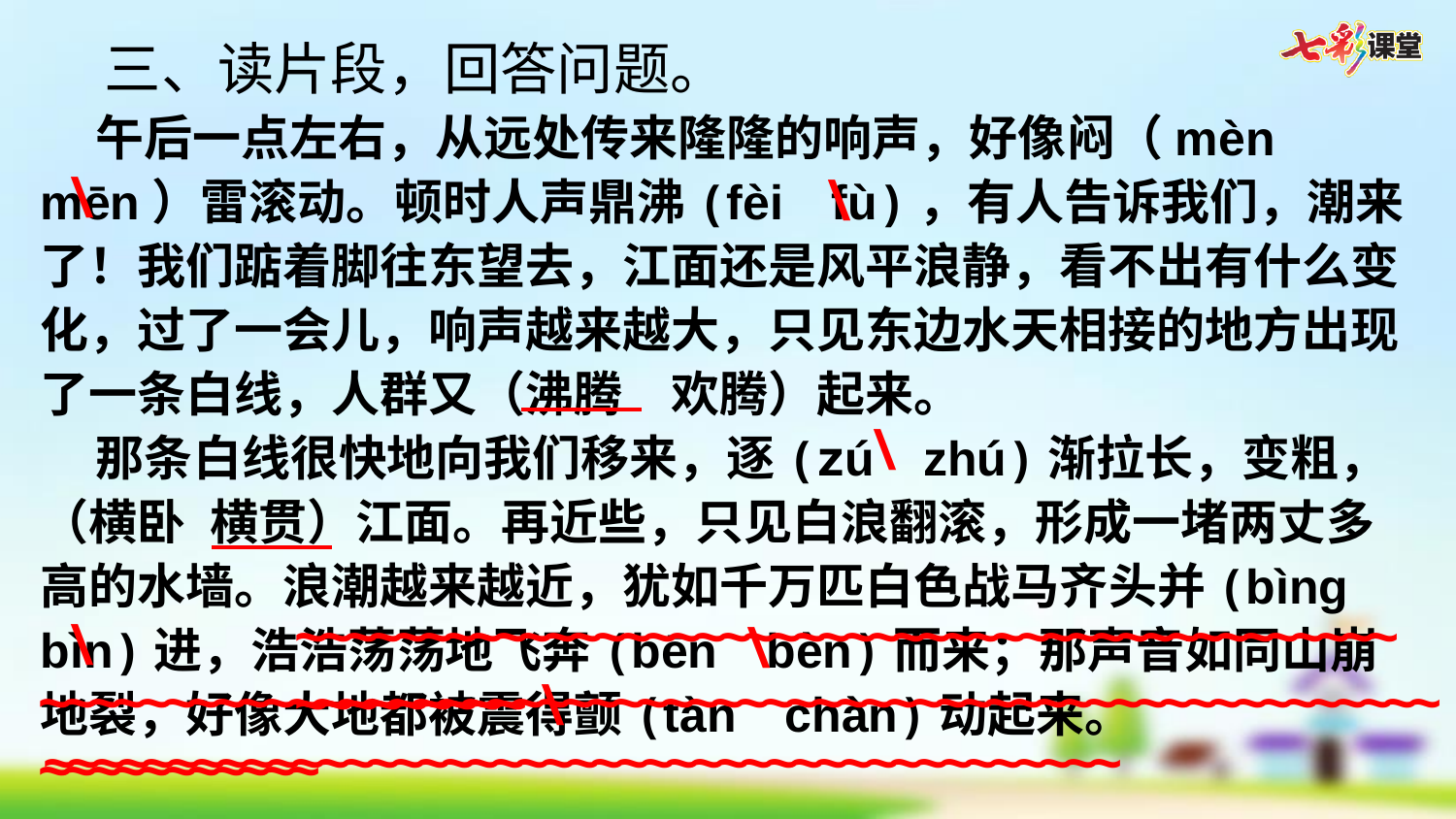

三、读片段，回答问题。
    午后一点左右，从远处传来隆隆的响声，好像闷（mèn  mēn）雷滚动。顿时人声鼎沸(fèi  fù)，有人告诉我们，潮来了！我们踮着脚往东望去，江面还是风平浪静，看不出有什么变化，过了一会儿，响声越来越大，只见东边水天相接的地方出现了一条白线，人群又（沸腾  欢腾）起来。
    那条白线很快地向我们移来，逐(zú  zhú)渐拉长，变粗，（横卧 横贯）江面。再近些，只见白浪翻滚，形成一堵两丈多高的水墙。浪潮越来越近，犹如千万匹白色战马齐头并(bìng  bìn)进，浩浩荡荡地飞奔(bēn  bèn)而来；那声音如同山崩地裂，好像大地都被震得颤(tàn  chàn)动起来。
\
\
\
~~~~~~~~~~~~~~~~~~~~~~~~~~~~~~~~~~~~~~~~~~~~~~~~~~~~~
\
\
~~~~~~~~~~~~~~~~~~~~~~~~~~~~~~~~~~~~~~~~~~~~~~~~~~~~~~~~~~~~~~~~~~~
\
~~~~~~~~~~~~~~~~~~~~~~~~~~~~~~~~~~~~~~~~~~~~